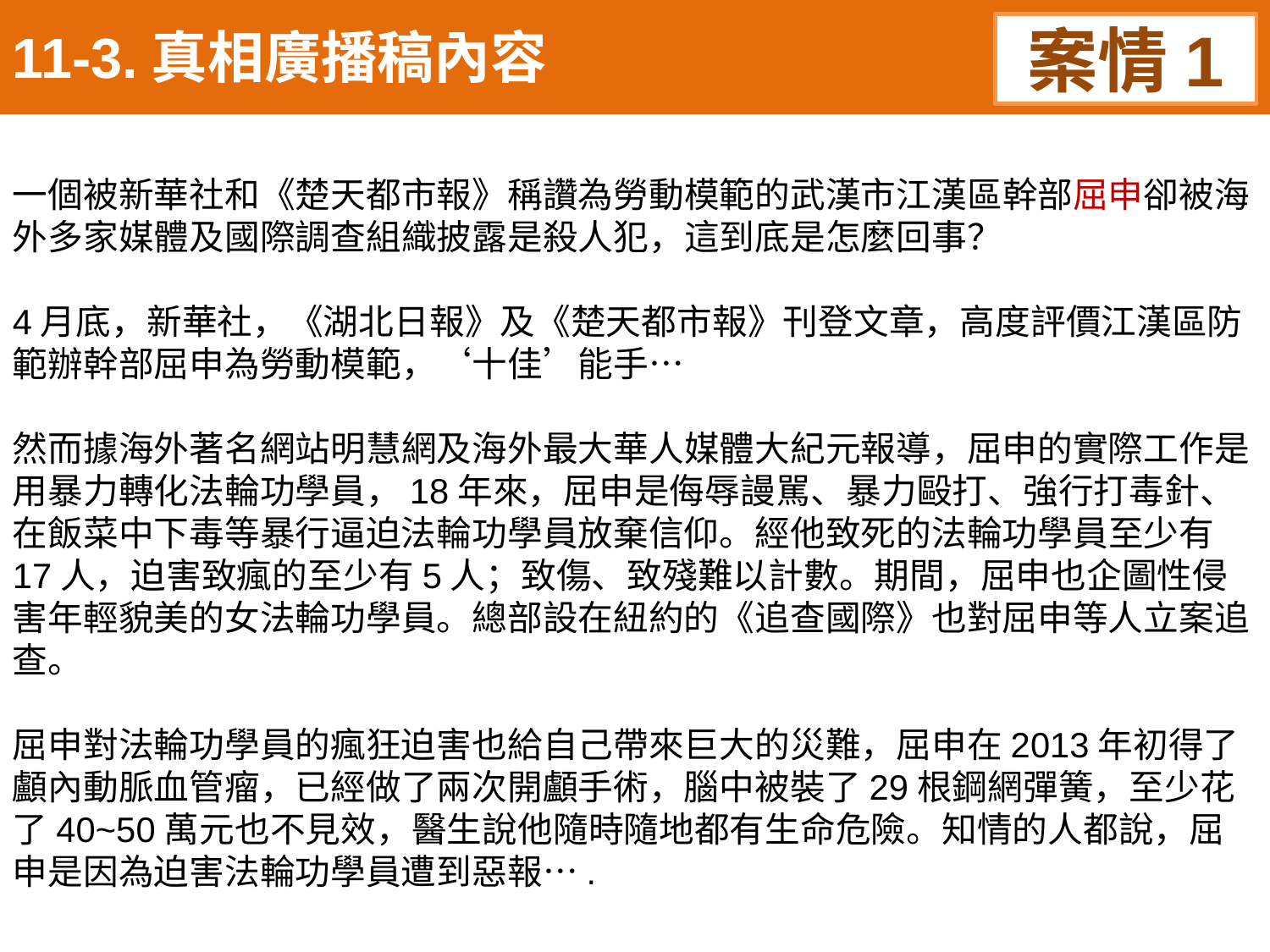

11-3.真相廣播稿內容
案情1
一個被新華社和《楚天都市報》稱讚為勞動模範的武漢市江漢區幹部屈申卻被海外多家媒體及國際調查組織披露是殺人犯，這到底是怎麼回事？

4月底，新華社，《湖北日報》及《楚天都市報》刊登文章，高度評價江漢區防範辦幹部屈申為勞動模範，‘十佳’能手…

然而據海外著名網站明慧網及海外最大華人媒體大紀元報導，屈申的實際工作是用暴力轉化法輪功學員，18年來，屈申是侮辱謾駡、暴力毆打、強行打毒針、在飯菜中下毒等暴行逼迫法輪功學員放棄信仰。經他致死的法輪功學員至少有17人，迫害致瘋的至少有5人；致傷、致殘難以計數。期間，屈申也企圖性侵害年輕貌美的女法輪功學員。總部設在紐約的《追查國際》也對屈申等人立案追查。

屈申對法輪功學員的瘋狂迫害也給自己帶來巨大的災難，屈申在2013年初得了顱內動脈血管瘤，已經做了兩次開顱手術，腦中被裝了29根鋼網彈簧，至少花了40~50萬元也不見效，醫生說他隨時隨地都有生命危險。知情的人都說，屈申是因為迫害法輪功學員遭到惡報….